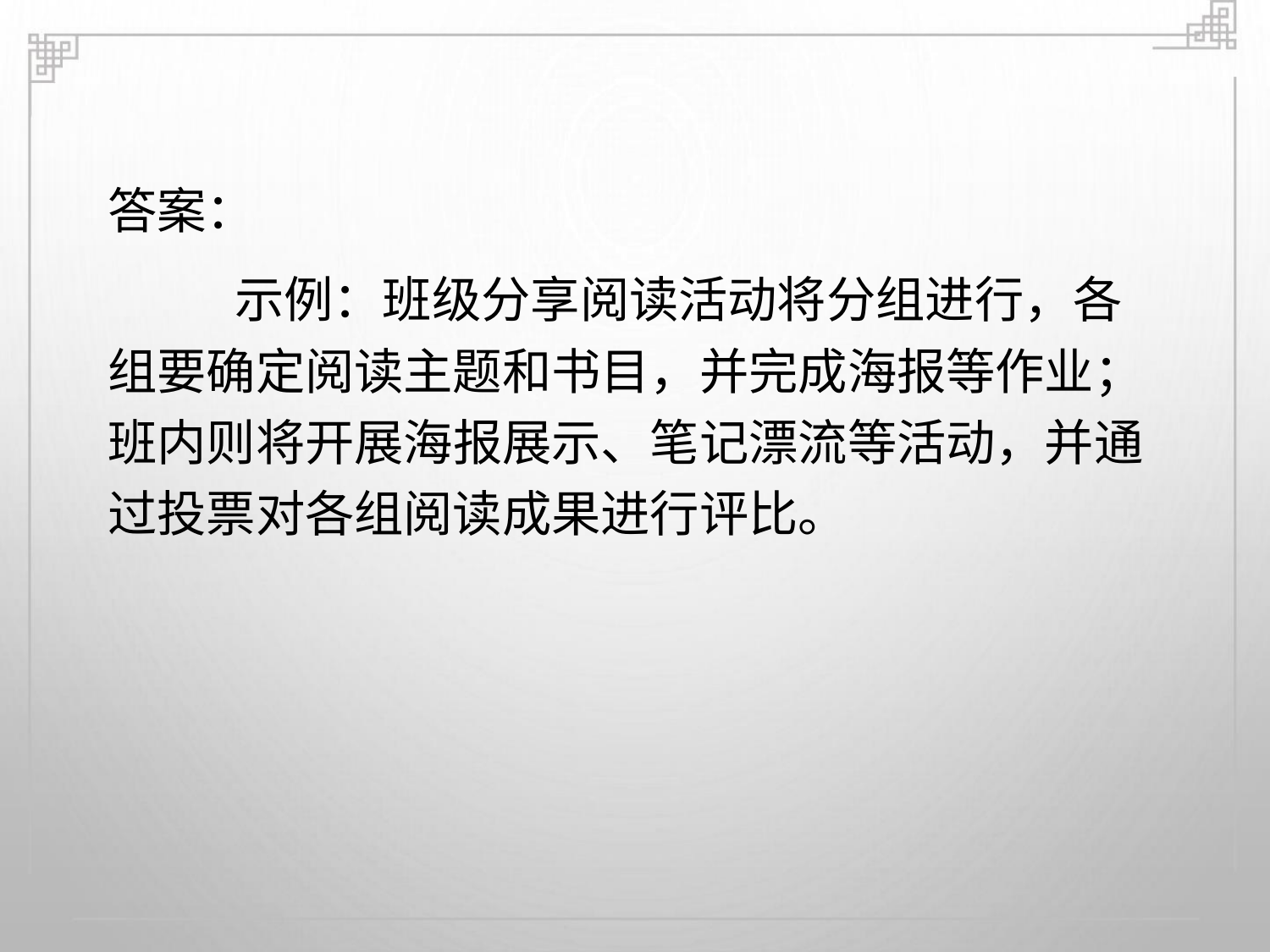

答案：
示例：班级分享阅读活动将分组进行，各
组要确定阅读主题和书目，并完成海报等作业；
班内则将开展海报展示、笔记漂流等活动，并通
过投票对各组阅读成果进行评比。